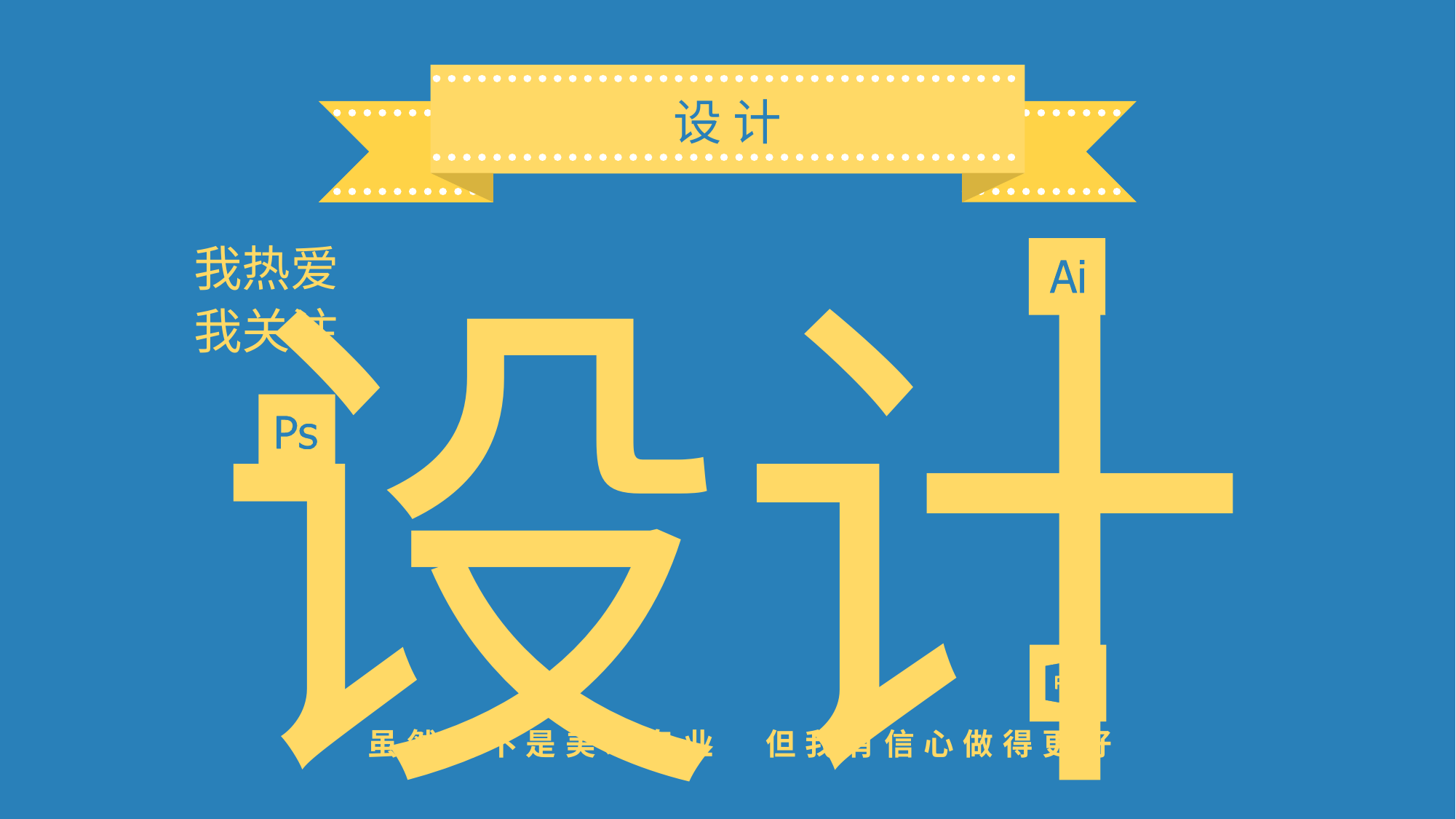

设 计

设计
我热爱

我关注

虽然我不是美术专业
但我有信心做得更好